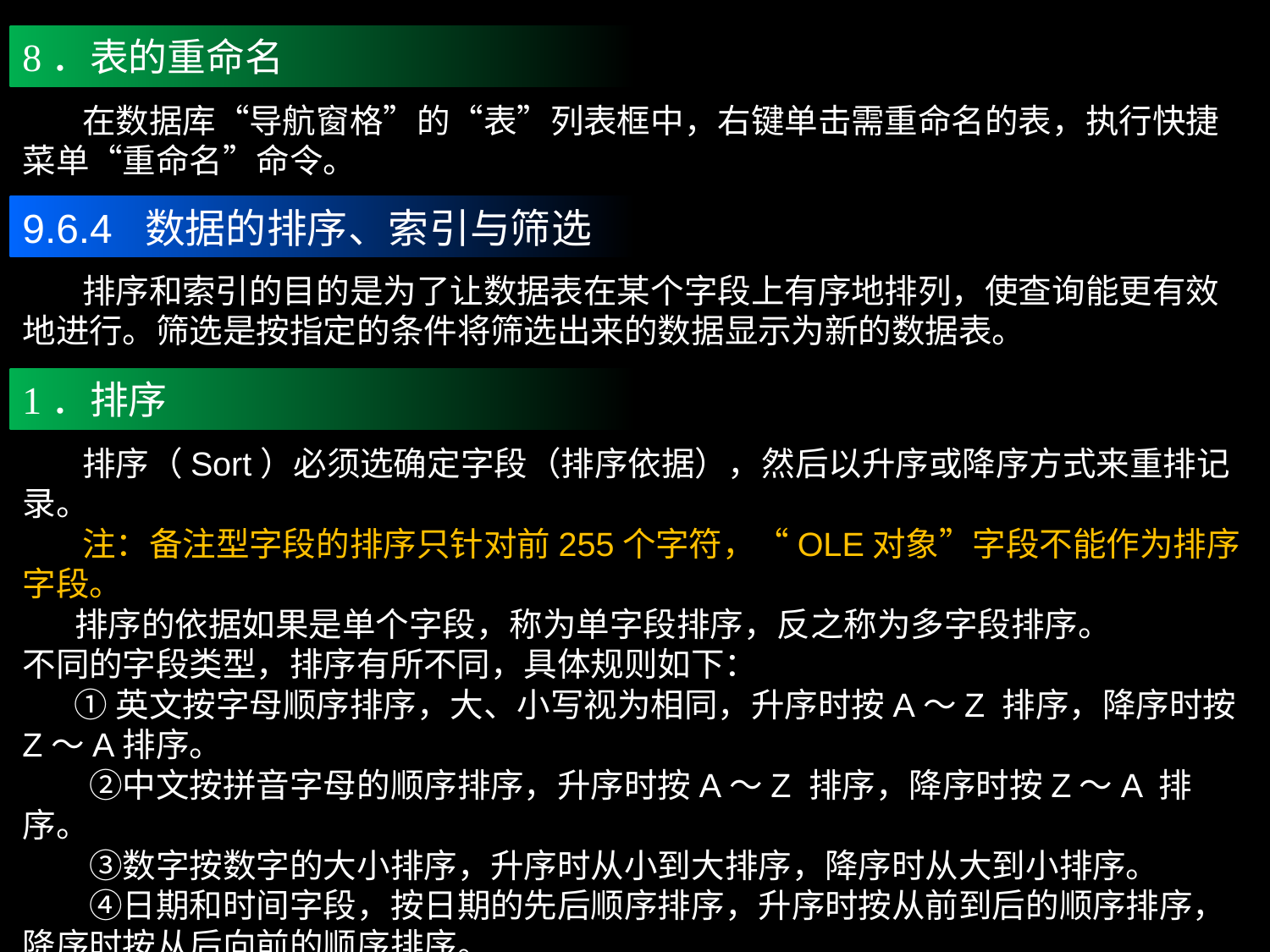

8．表的重命名
       在数据库“导航窗格”的“表”列表框中，右键单击需重命名的表，执行快捷菜单“重命名”命令。
9.6.4  数据的排序、索引与筛选
       排序和索引的目的是为了让数据表在某个字段上有序地排列，使查询能更有效地进行。筛选是按指定的条件将筛选出来的数据显示为新的数据表。
1．排序
       排序（Sort）必须选确定字段（排序依据），然后以升序或降序方式来重排记录。
       注：备注型字段的排序只针对前255个字符，“OLE对象”字段不能作为排序字段。
      排序的依据如果是单个字段，称为单字段排序，反之称为多字段排序。
不同的字段类型，排序有所不同，具体规则如下：
       ①英文按字母顺序排序，大、小写视为相同，升序时按A～Z 排序，降序时按Z～A排序。
　　②中文按拼音字母的顺序排序，升序时按A～Z 排序，降序时按Z～A 排序。
　　③数字按数字的大小排序，升序时从小到大排序，降序时从大到小排序。
　　④日期和时间字段，按日期的先后顺序排序，升序时按从前到后的顺序排序，降序时按从后向前的顺序排序。